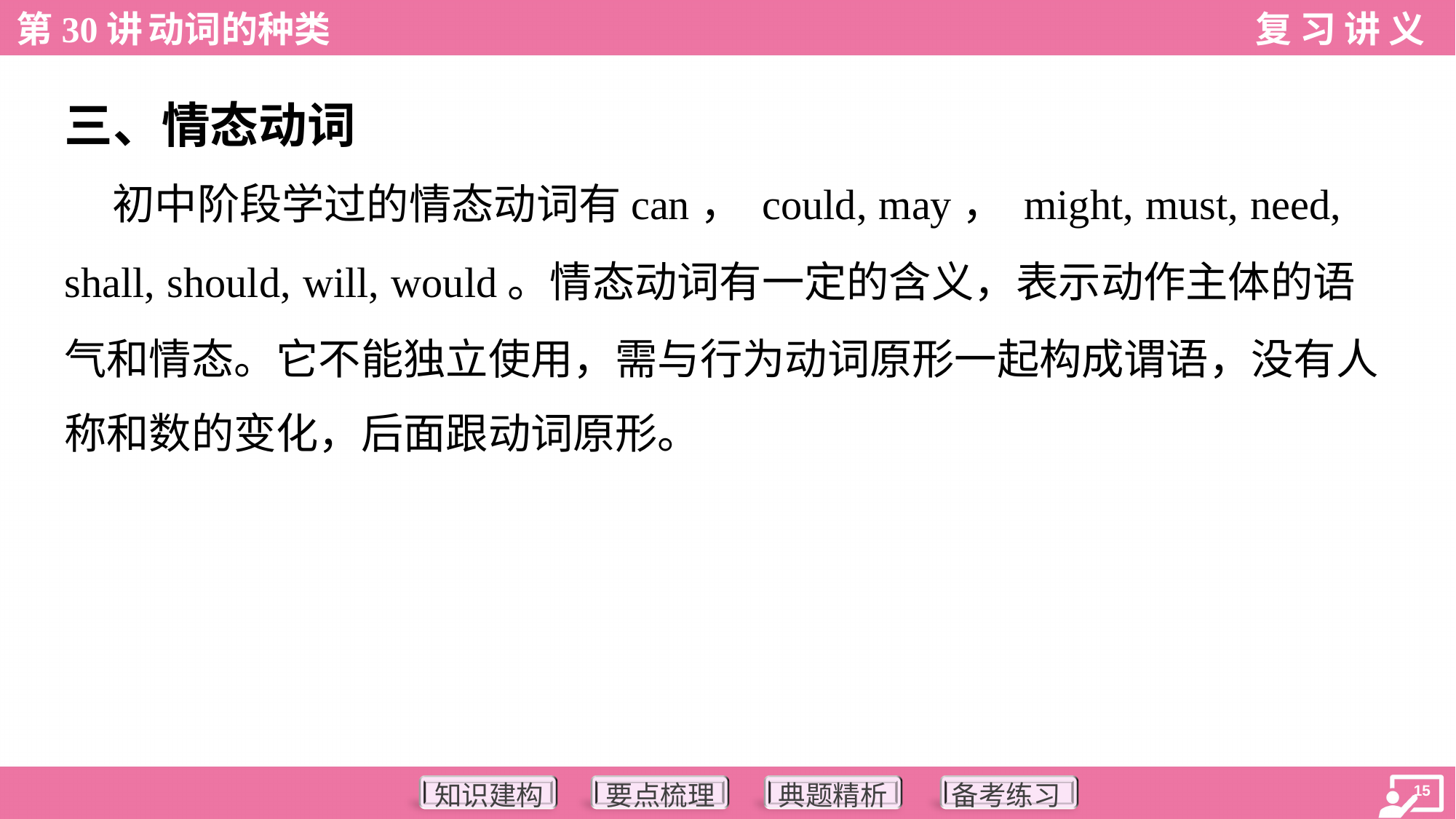

三、情态动词
    初中阶段学过的情态动词有can， could, may， might, must, need,
shall, should, will, would。情态动词有一定的含义，表示动作主体的语
气和情态。它不能独立使用，需与行为动词原形一起构成谓语，没有人
称和数的变化，后面跟动词原形。